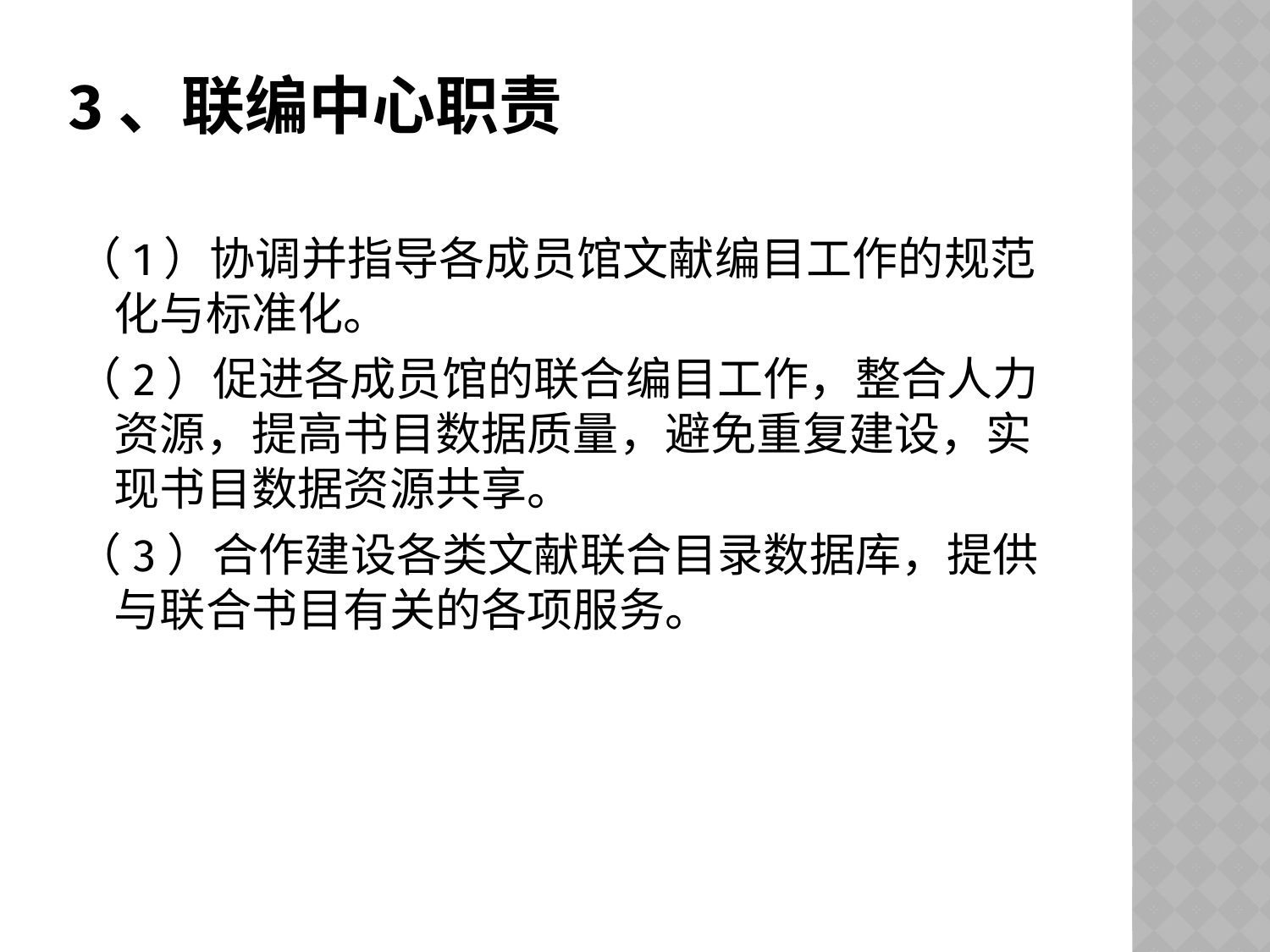

# 3、联编中心职责
（1）协调并指导各成员馆文献编目工作的规范化与标准化。
（2）促进各成员馆的联合编目工作，整合人力资源，提高书目数据质量，避免重复建设，实现书目数据资源共享。
（3）合作建设各类文献联合目录数据库，提供与联合书目有关的各项服务。